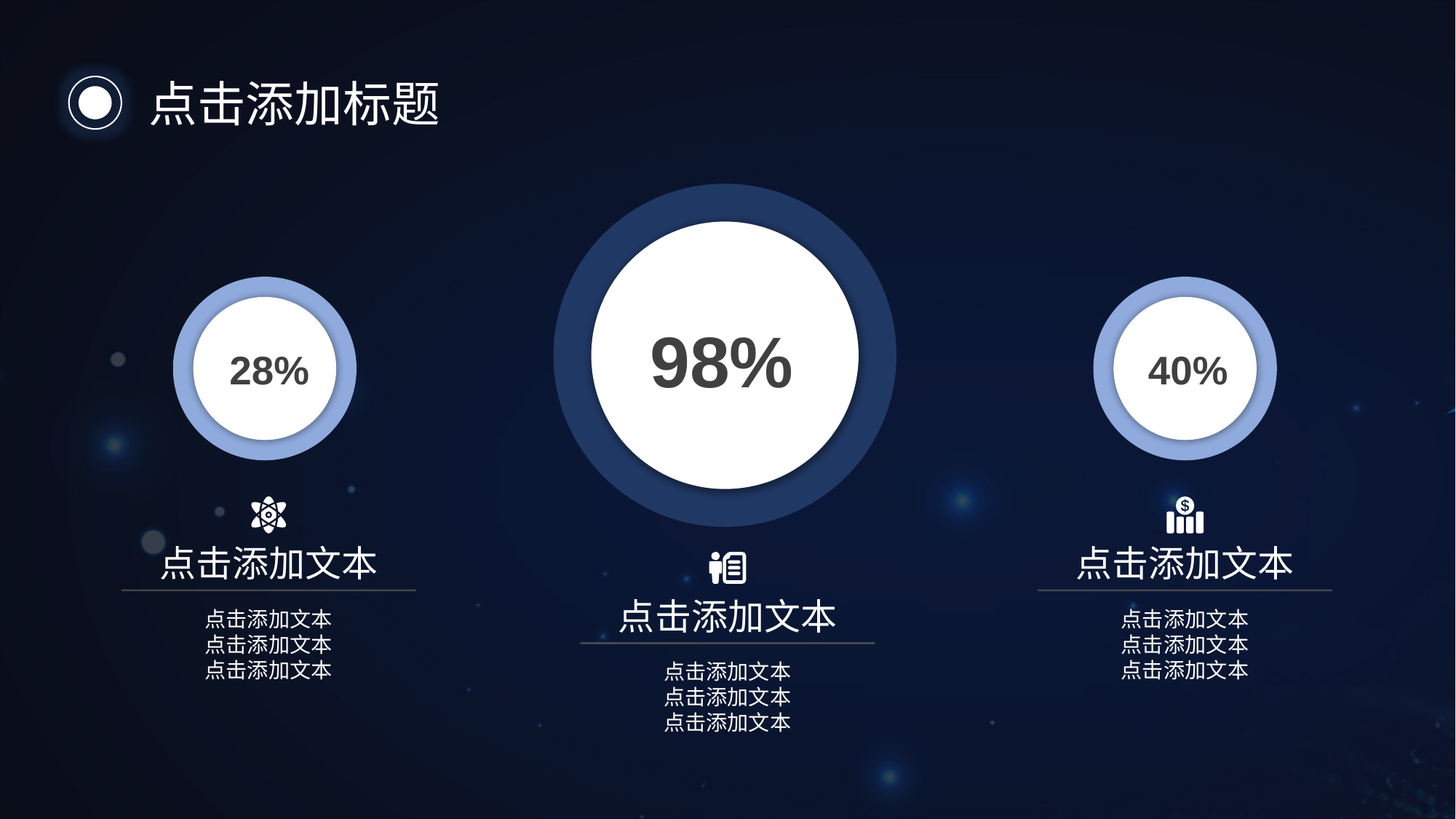

点击添加标题

98%

点击添加文本
点击添加文本
点击添加文本
点击添加文本

28%

点击添加文本
点击添加文本
点击添加文本
点击添加文本

40%

点击添加文本
点击添加文本
点击添加文本
点击添加文本